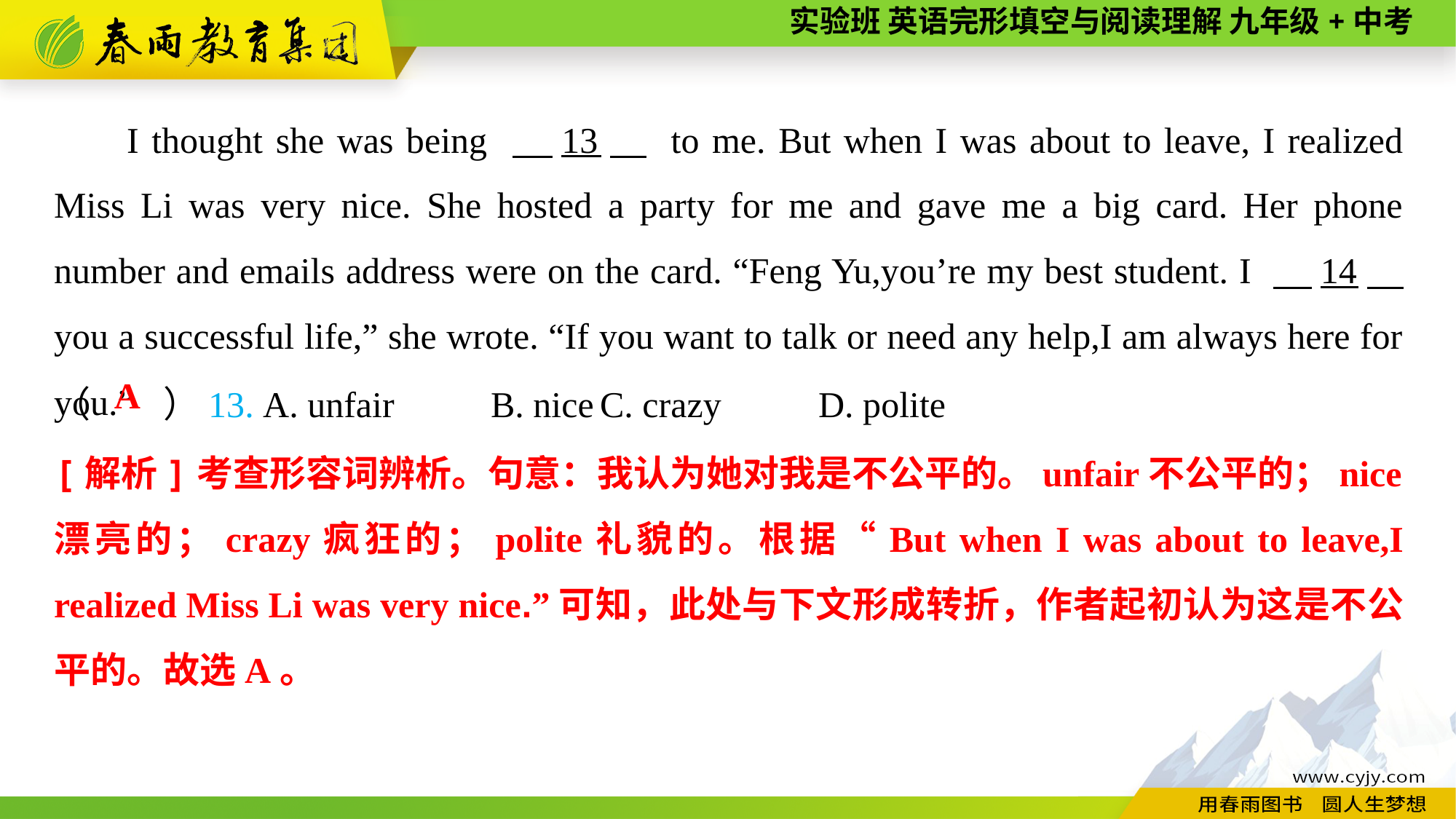

I thought she was being 　13　 to me. But when I was about to leave, I realized Miss Li was very nice. She hosted a party for me and gave me a big card. Her phone number and emails address were on the card. “Feng Yu,you’re my best student. I 　14　 you a successful life,” she wrote. “If you want to talk or need any help,I am always here for you.”
（　　）13. A. unfair	B. nice	C. crazy	D. polite
A
[解析]考查形容词辨析。句意：我认为她对我是不公平的。unfair不公平的；nice漂亮的；crazy疯狂的；polite礼貌的。根据“But when I was about to leave,I realized Miss Li was very nice.”可知，此处与下文形成转折，作者起初认为这是不公平的。故选A。